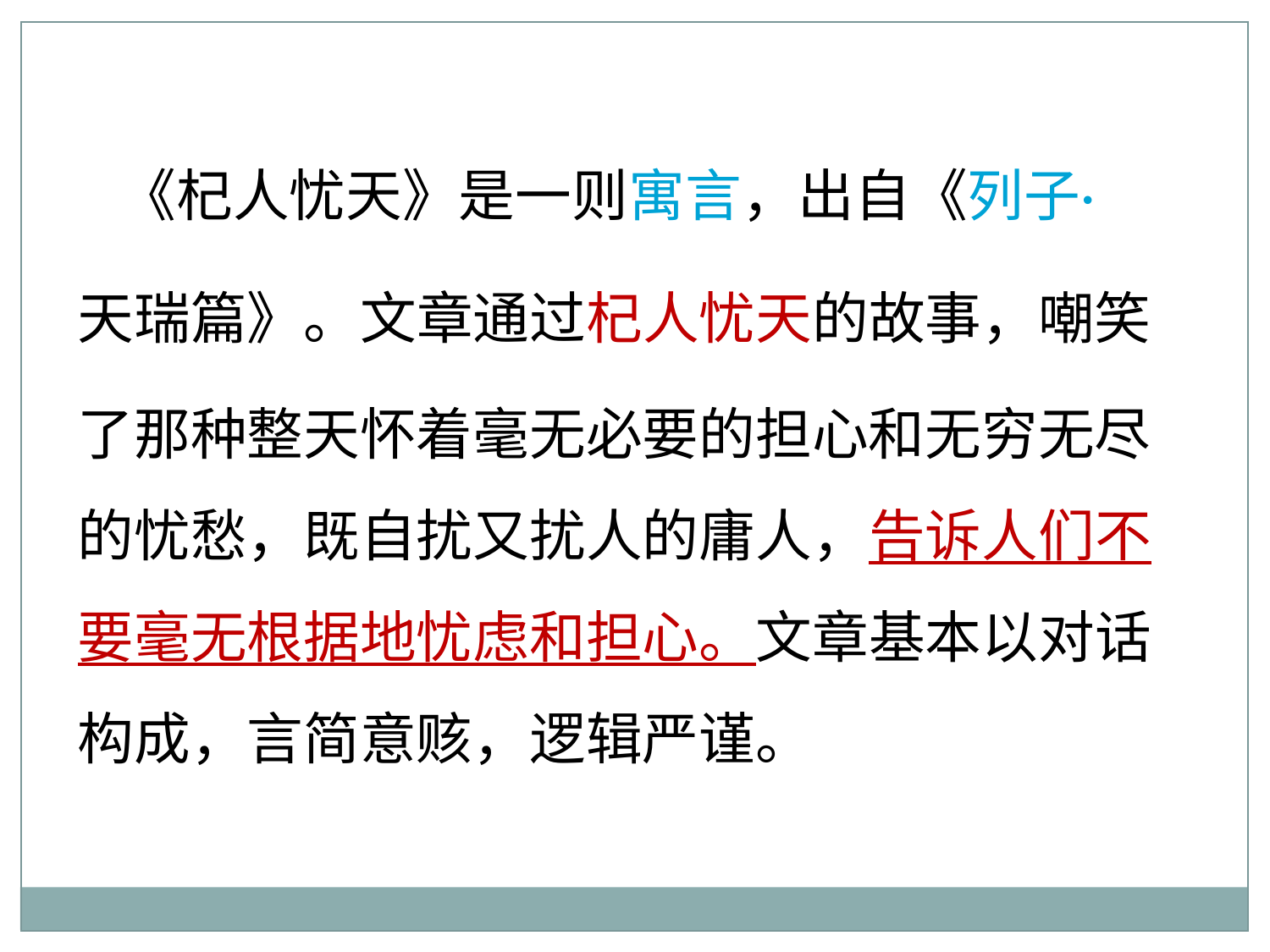

《杞人忧天》是一则寓言，出自《列子·天瑞篇》。文章通过杞人忧天的故事，嘲笑了那种整天怀着毫无必要的担心和无穷无尽的忧愁，既自扰又扰人的庸人，告诉人们不要毫无根据地忧虑和担心。文章基本以对话构成，言简意赅，逻辑严谨。